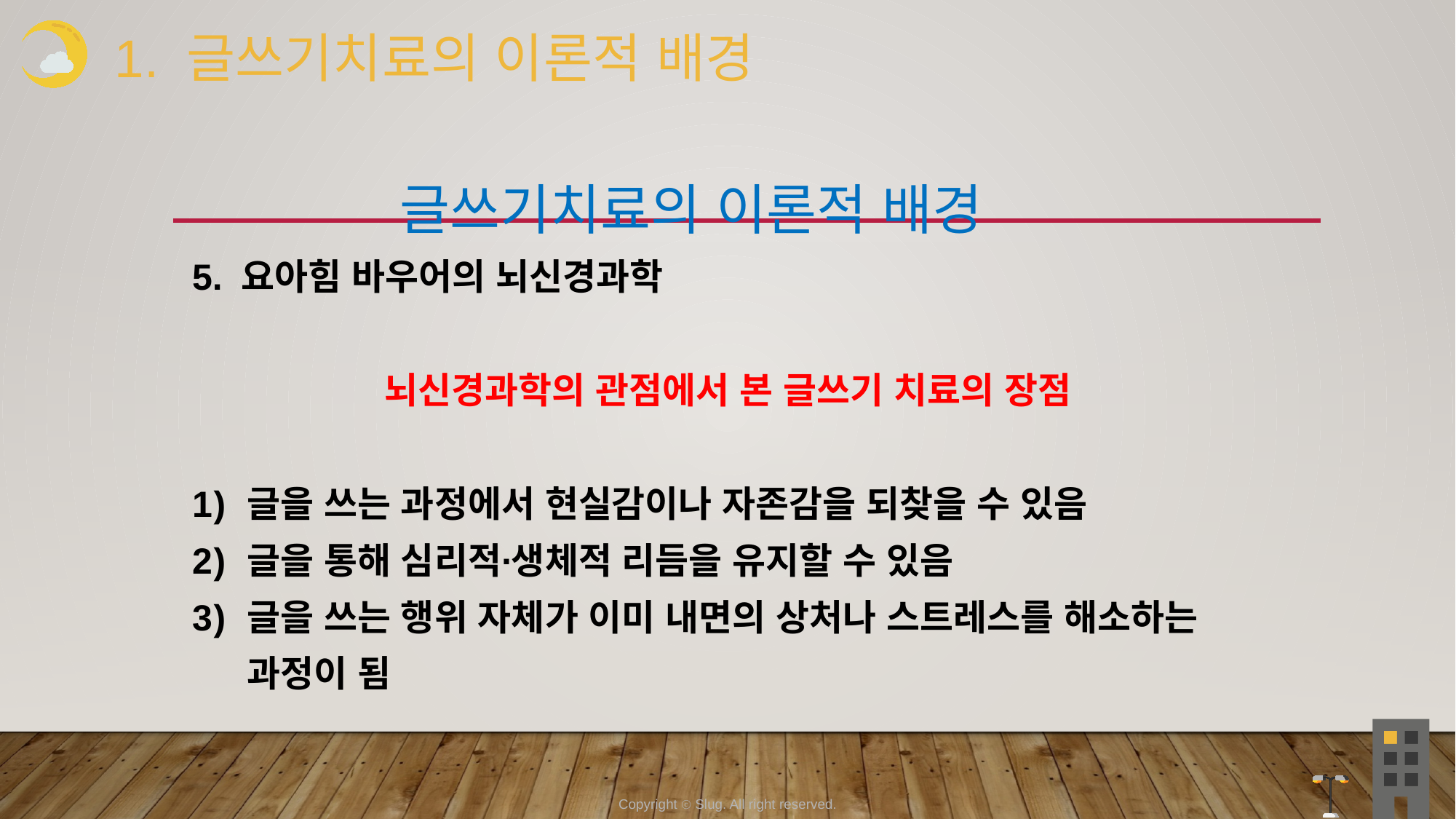

1. 글쓰기치료의 이론적 배경

                글쓰기치료의 이론적 배경
5. 요아힘 바우어의 뇌신경과학

  뇌신경과학의 관점에서 본 글쓰기 치료의 장점

글을 쓰는 과정에서 현실감이나 자존감을 되찾을 수 있음
글을 통해 심리적∙생체적 리듬을 유지할 수 있음
글을 쓰는 행위 자체가 이미 내면의 상처나 스트레스를 해소하는 과정이 됨

Copyright ⓒ Slug. All right reserved.